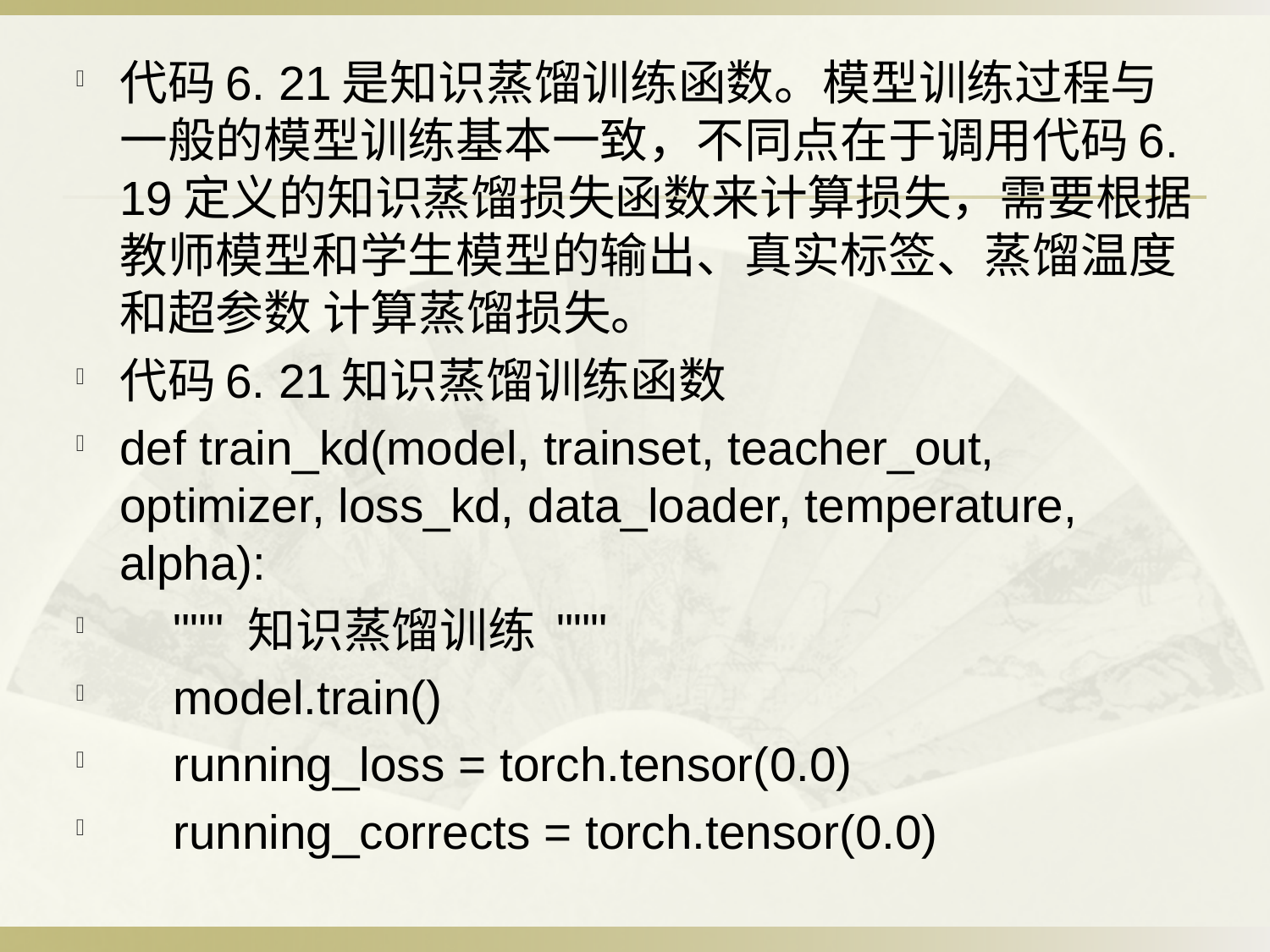

代码6. 21是知识蒸馏训练函数。模型训练过程与一般的模型训练基本一致，不同点在于调用代码6. 19定义的知识蒸馏损失函数来计算损失，需要根据教师模型和学生模型的输出、真实标签、蒸馏温度和超参数 计算蒸馏损失。
代码6. 21知识蒸馏训练函数
def train_kd(model, trainset, teacher_out, optimizer, loss_kd, data_loader, temperature, alpha):
    """ 知识蒸馏训练 """
    model.train()
    running_loss = torch.tensor(0.0)
    running_corrects = torch.tensor(0.0)